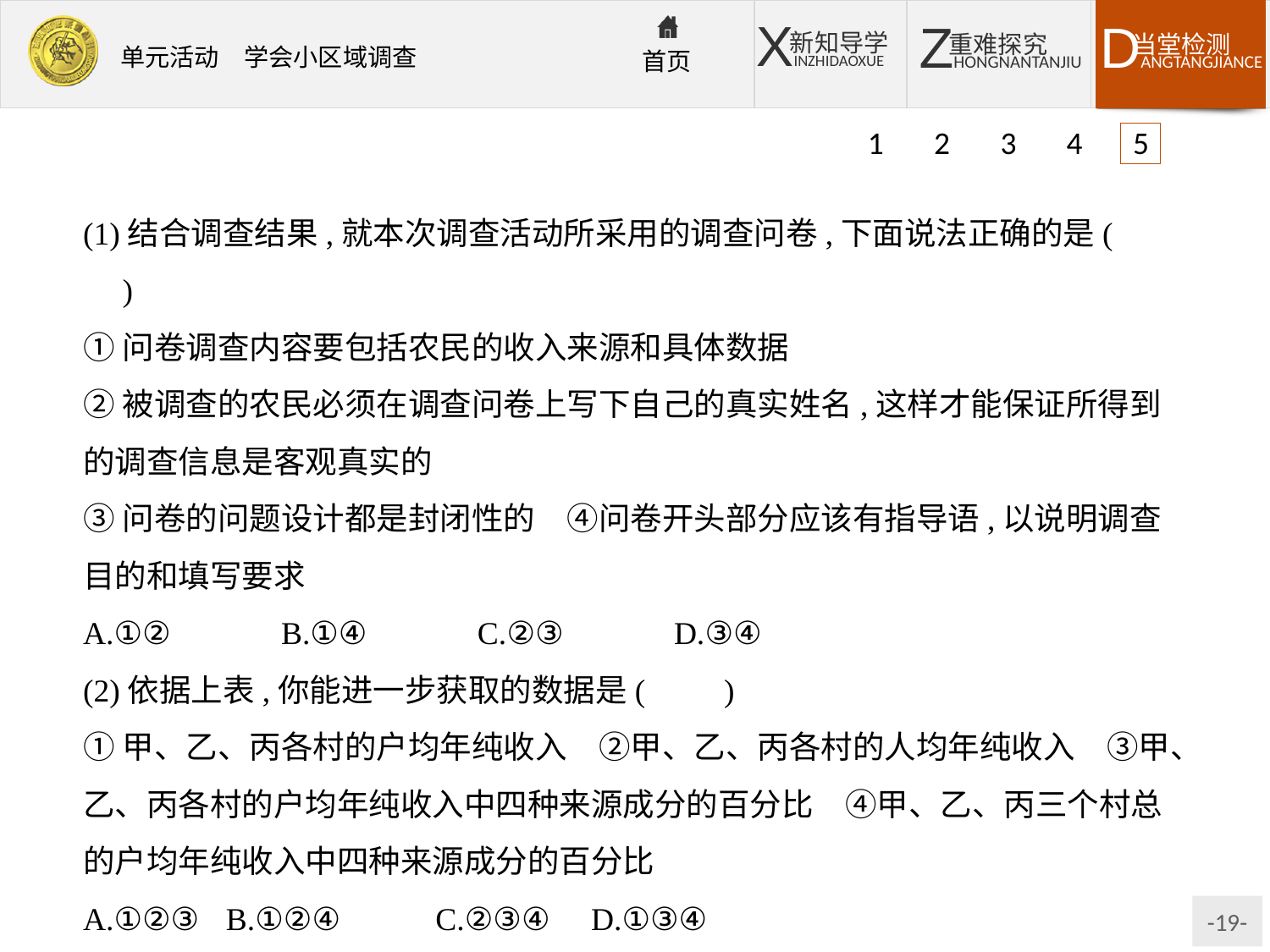

1       2       3       4       5

(1)结合调查结果,就本次调查活动所采用的调查问卷,下面说法正确的是(　　)
①问卷调查内容要包括农民的收入来源和具体数据
②被调查的农民必须在调查问卷上写下自己的真实姓名,这样才能保证所得到的调查信息是客观真实的
③问卷的问题设计都是封闭性的　④问卷开头部分应该有指导语,以说明调查目的和填写要求
A.①②　　　B.①④　　　C.②③　　　D.③④
(2)依据上表,你能进一步获取的数据是(　　)
①甲、乙、丙各村的户均年纯收入　②甲、乙、丙各村的人均年纯收入　③甲、乙、丙各村的户均年纯收入中四种来源成分的百分比　④甲、乙、丙三个村总的户均年纯收入中四种来源成分的百分比
A.①②③	B.①②④	C.②③④	D.①③④